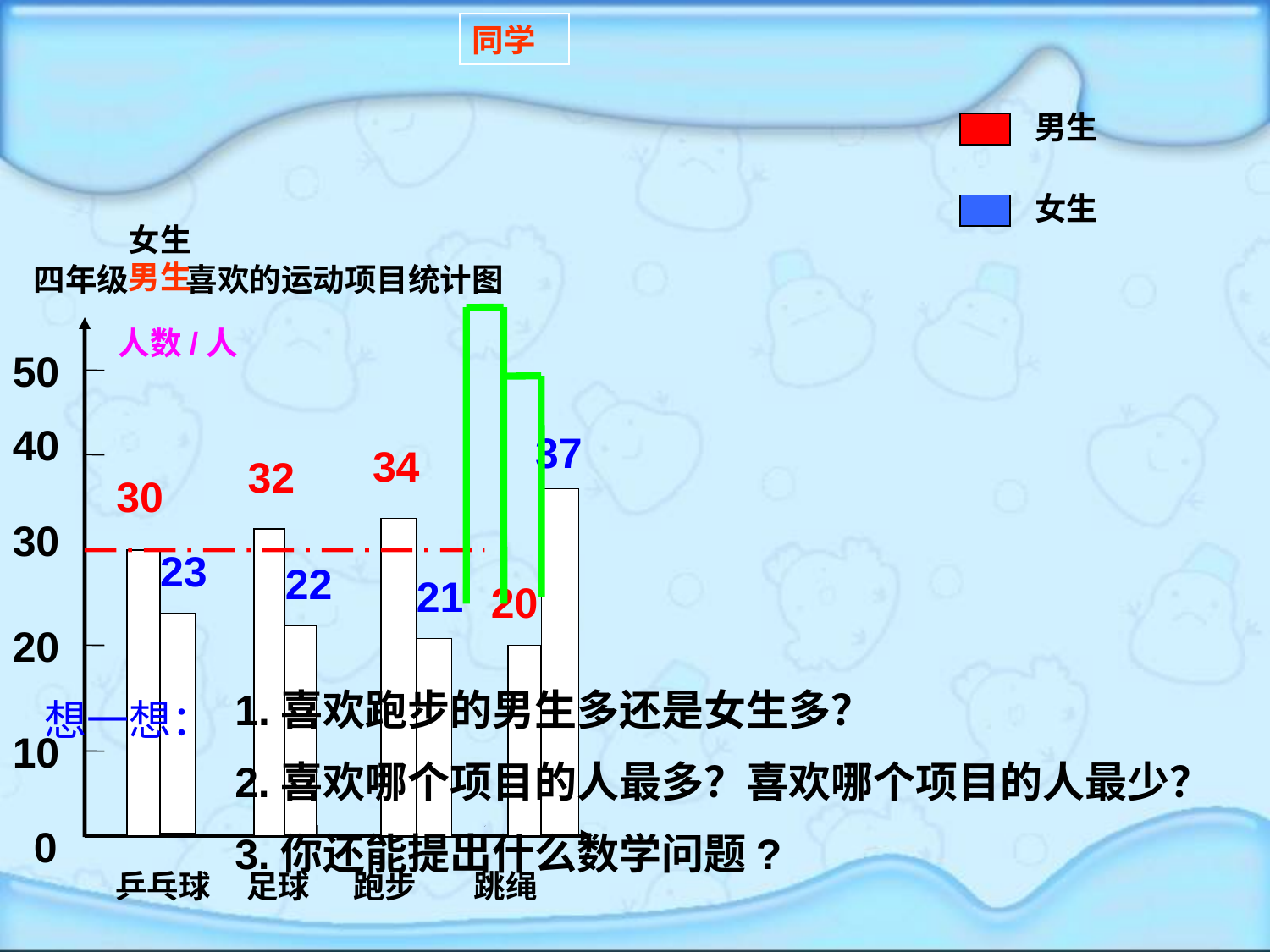

同学
男生

女生

女生
男生
四年级        喜欢的运动项目统计图

人数/人
50

40
37
34
32

30

30

23

22
21
20
20

1.喜欢跑步的男生多还是女生多？
2.喜欢哪个项目的人最多？喜欢哪个项目的人最少？
3.你还能提出什么数学问题?
想一想：
10

0

  乒乓球     足球      跑步        跳绳